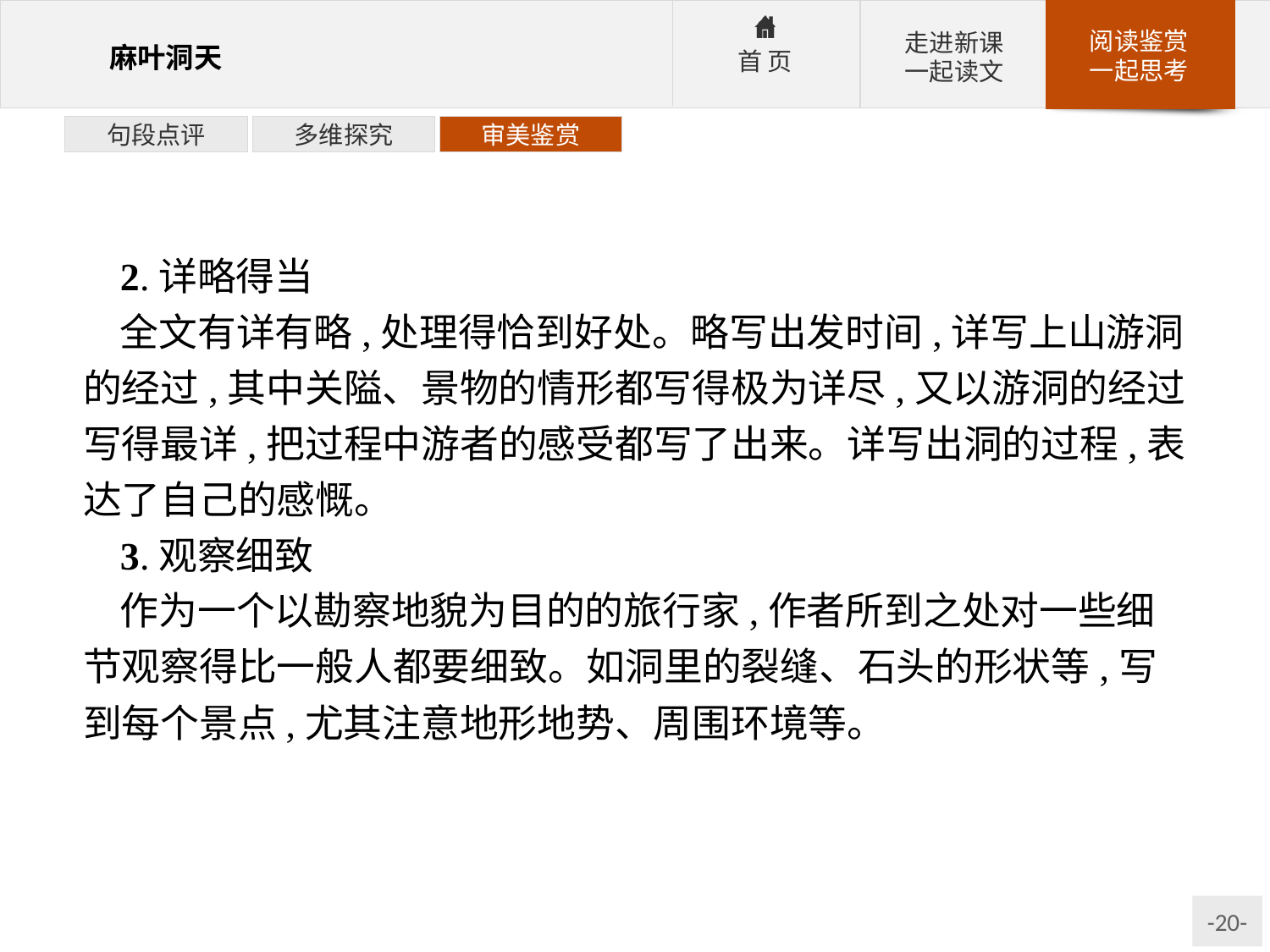

句段点评
多维探究
审美鉴赏
2.详略得当
全文有详有略,处理得恰到好处。略写出发时间,详写上山游洞的经过,其中关隘、景物的情形都写得极为详尽,又以游洞的经过写得最详,把过程中游者的感受都写了出来。详写出洞的过程,表达了自己的感慨。
3.观察细致
作为一个以勘察地貌为目的的旅行家,作者所到之处对一些细节观察得比一般人都要细致。如洞里的裂缝、石头的形状等,写到每个景点,尤其注意地形地势、周围环境等。